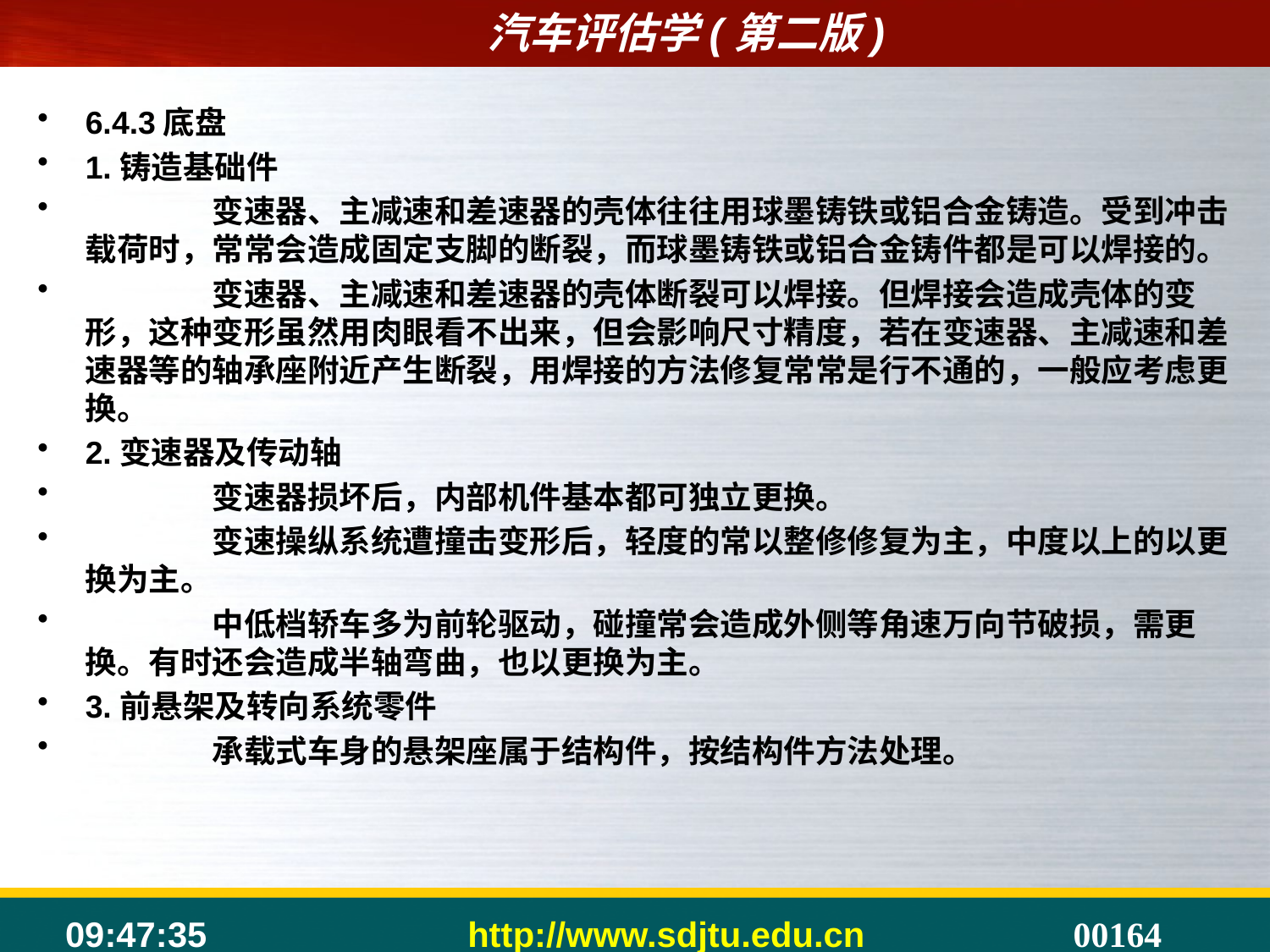

#
6.4.3底盘
1.铸造基础件
	变速器、主减速和差速器的壳体往往用球墨铸铁或铝合金铸造。受到冲击载荷时，常常会造成固定支脚的断裂，而球墨铸铁或铝合金铸件都是可以焊接的。
	变速器、主减速和差速器的壳体断裂可以焊接。但焊接会造成壳体的变形，这种变形虽然用肉眼看不出来，但会影响尺寸精度，若在变速器、主减速和差速器等的轴承座附近产生断裂，用焊接的方法修复常常是行不通的，一般应考虑更换。
2.变速器及传动轴
	变速器损坏后，内部机件基本都可独立更换。
	变速操纵系统遭撞击变形后，轻度的常以整修修复为主，中度以上的以更换为主。
	中低档轿车多为前轮驱动，碰撞常会造成外侧等角速万向节破损，需更换。有时还会造成半轴弯曲，也以更换为主。
3.前悬架及转向系统零件
	承载式车身的悬架座属于结构件，按结构件方法处理。